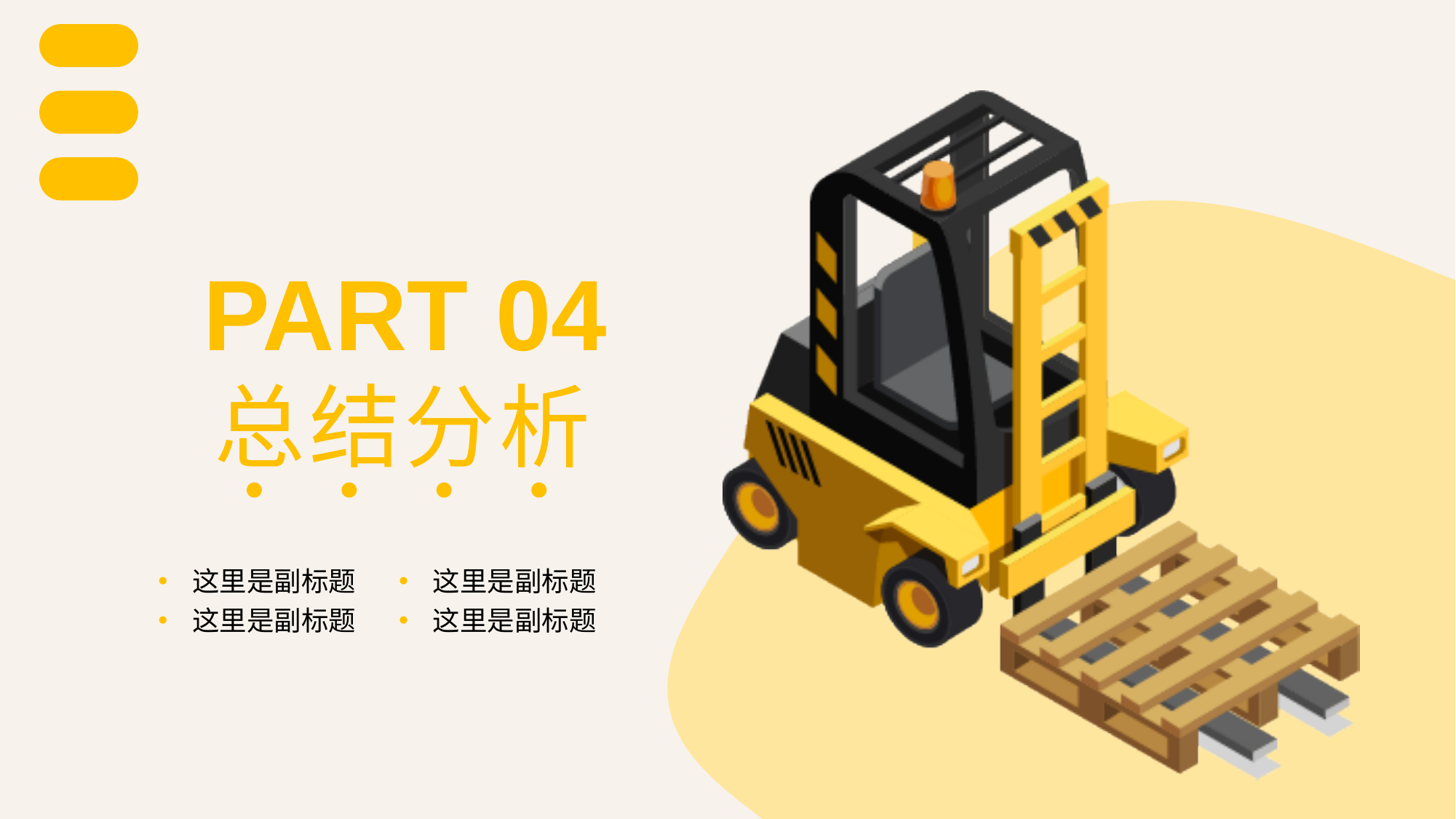

PART 04
总
结
分
析

这里是副标题
这里是副标题
这里是副标题
这里是副标题